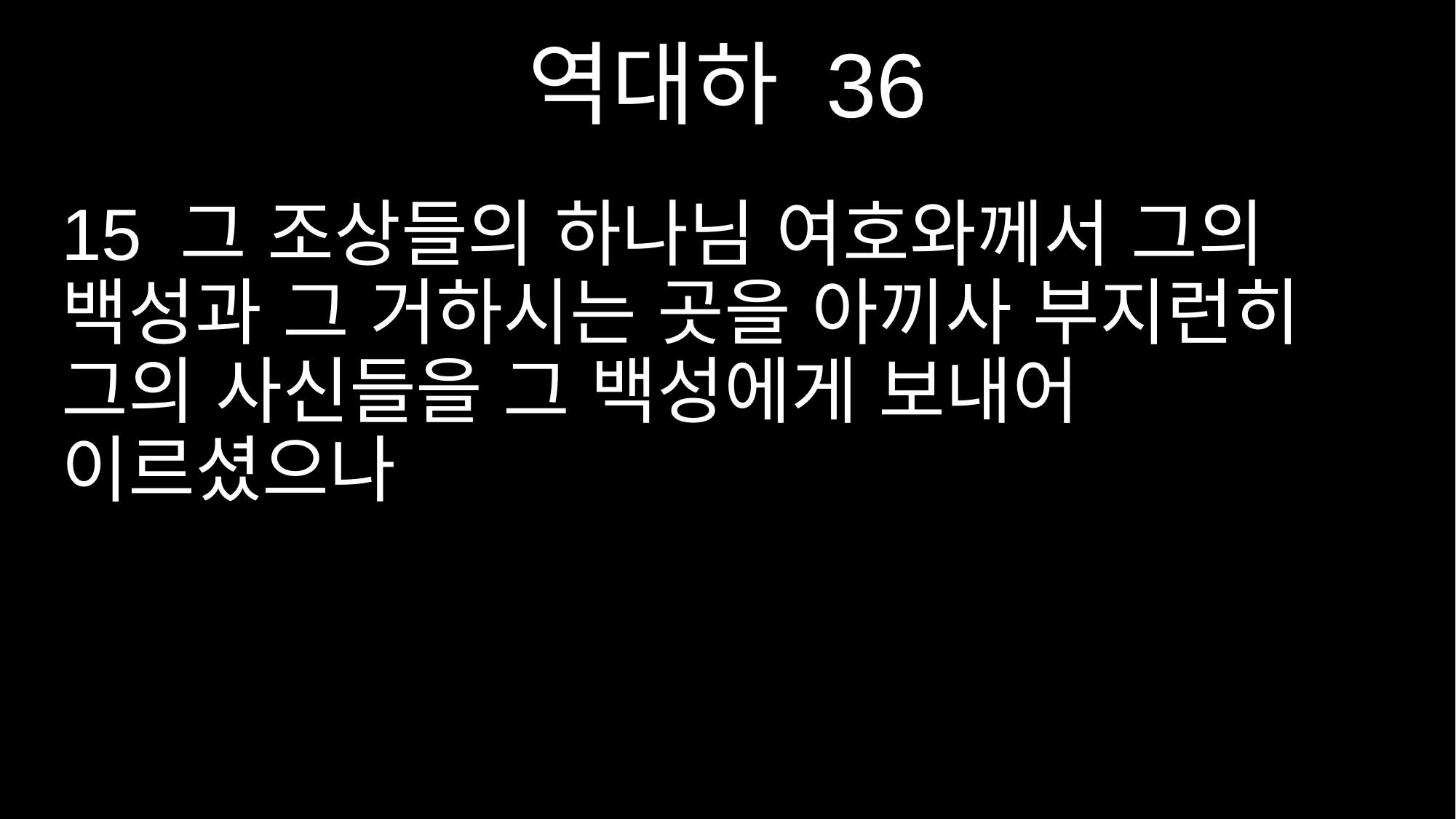

역대하 36
15 그 조상들의 하나님 여호와께서 그의 백성과 그 거하시는 곳을 아끼사 부지런히 그의 사신들을 그 백성에게 보내어 이르셨으나